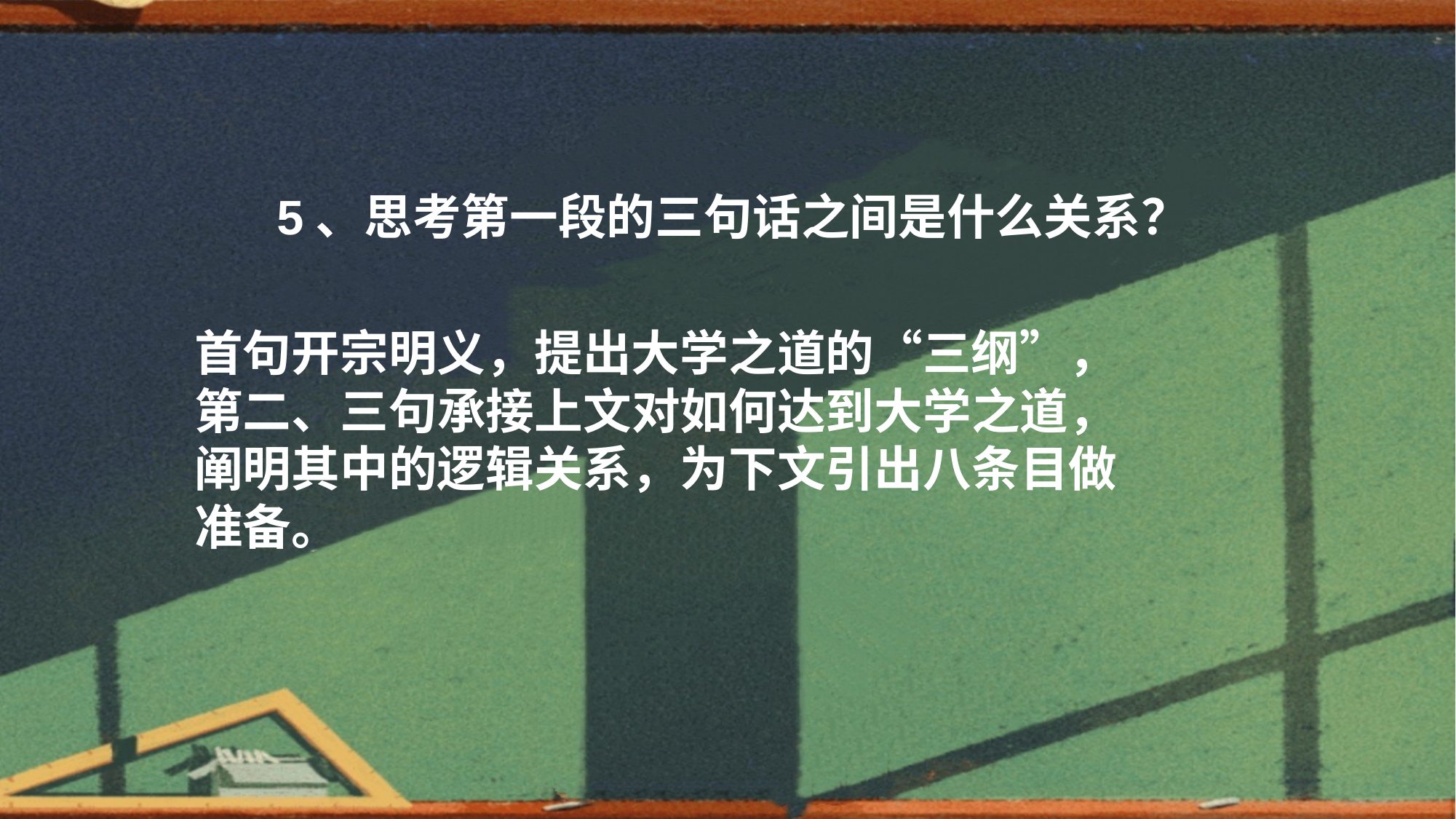

5、思考第一段的三句话之间是什么关系？
首句开宗明义，提出大学之道的“三纲”，第二、三句承接上文对如何达到大学之道，阐明其中的逻辑关系，为下文引出八条目做准备。